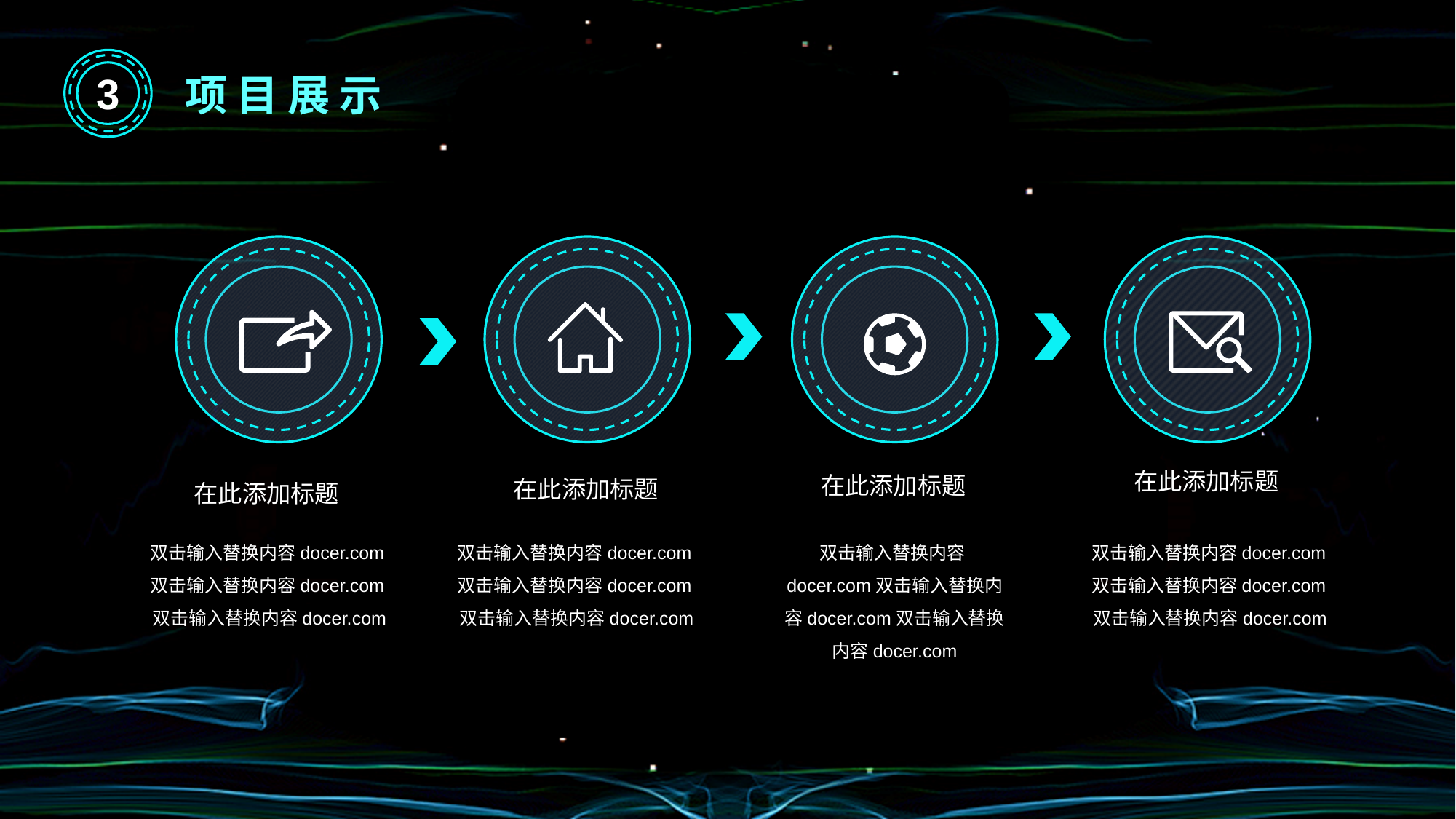

3
项目展示

在此添加标题
双击输入替换内容docer.com双击输入替换内容docer.com双击输入替换内容docer.com
在此添加标题
双击输入替换内容docer.com双击输入替换内容docer.com双击输入替换内容docer.com
在此添加标题
双击输入替换内容docer.com双击输入替换内容docer.com双击输入替换内容docer.com
在此添加标题
双击输入替换内容docer.com双击输入替换内容docer.com双击输入替换内容docer.com